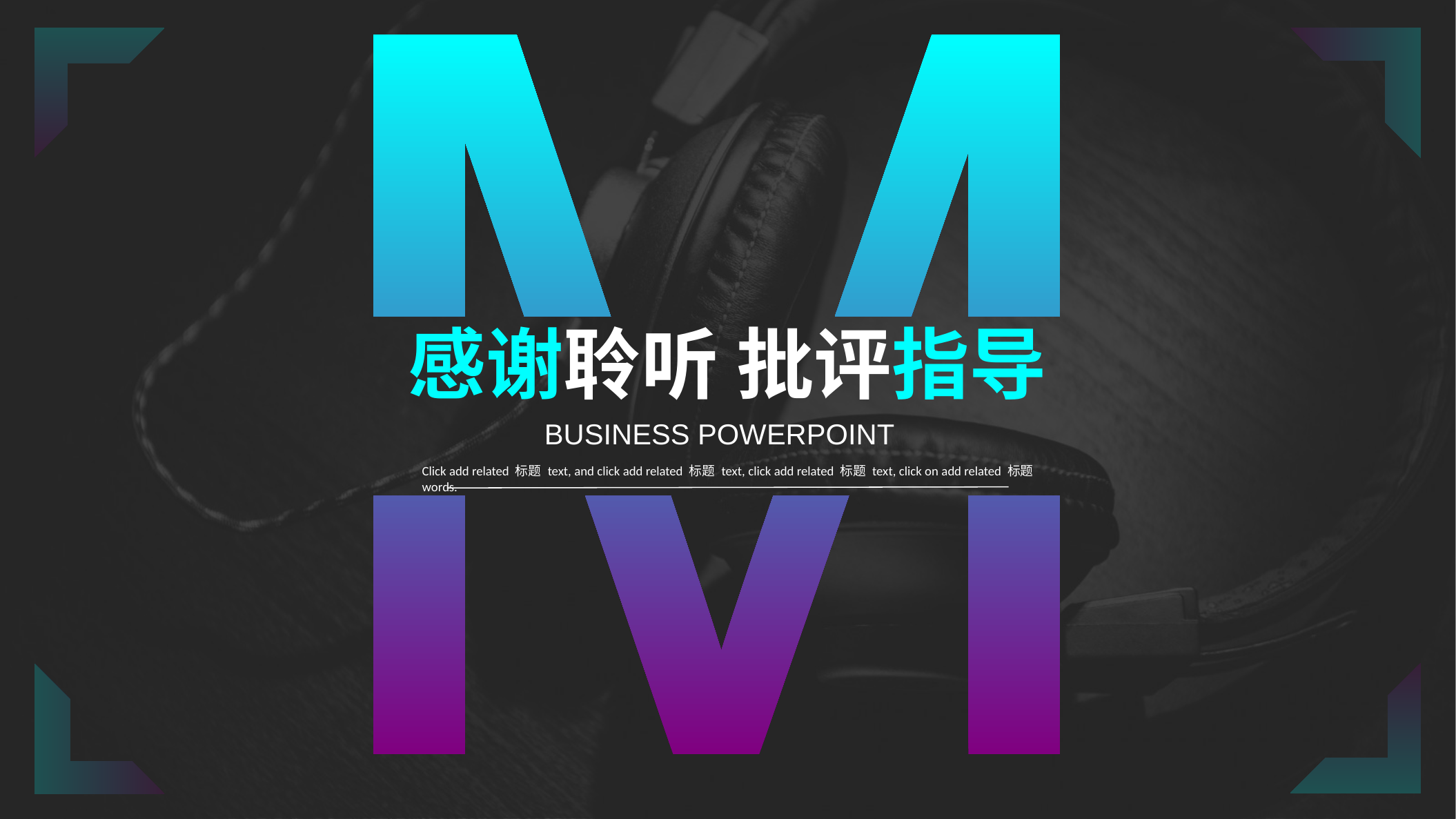

感谢聆听 批评指导
BUSINESS POWERPOINT
Click add related 标题 text, and click add related 标题 text, click add related 标题 text, click on add related 标题 words.